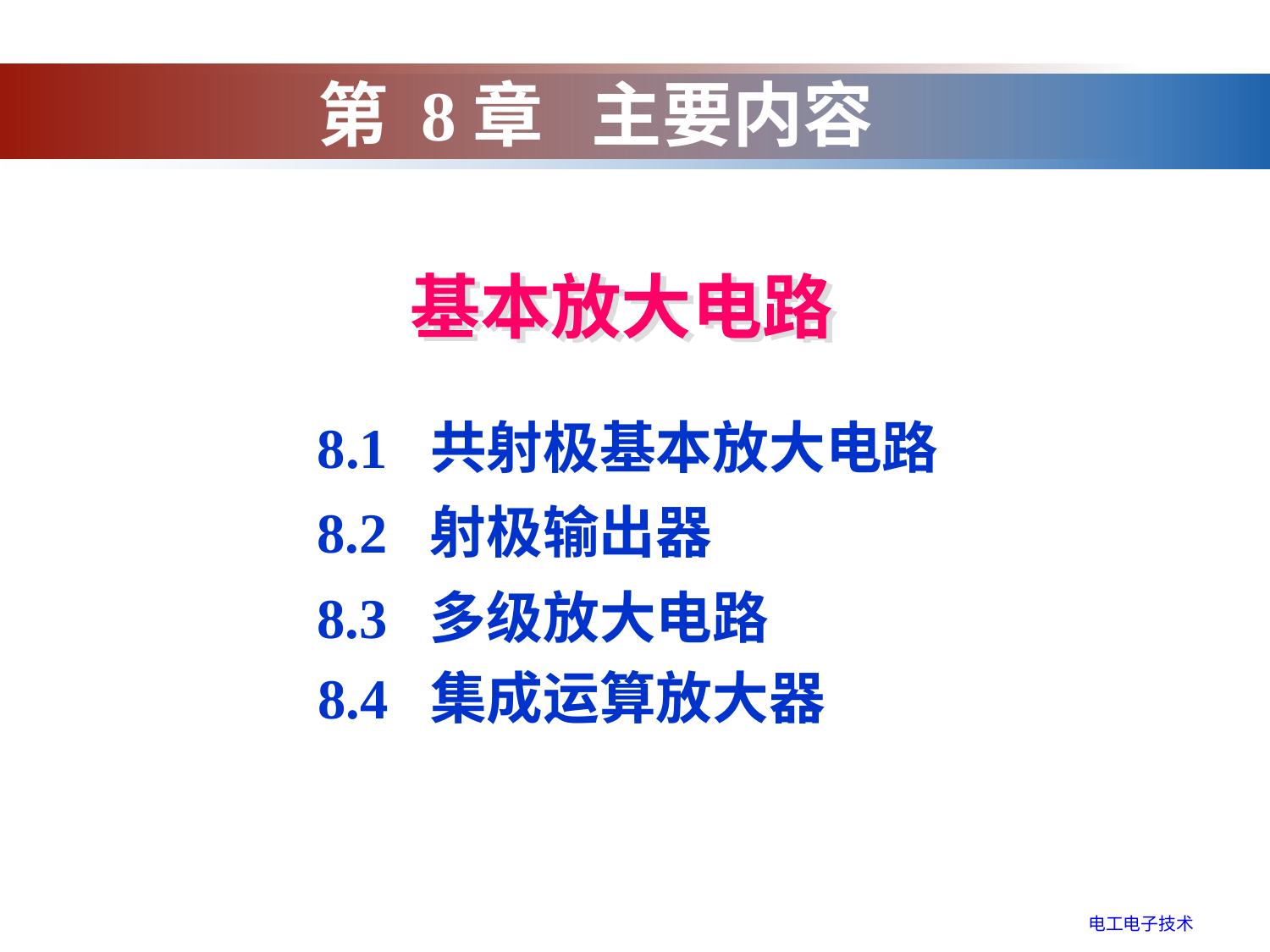

第 8章   主要内容
基本放大电路
8.1  共射极基本放大电路
8.2  射极输出器
8.3  多级放大电路
8.4  集成运算放大器
电工电子技术